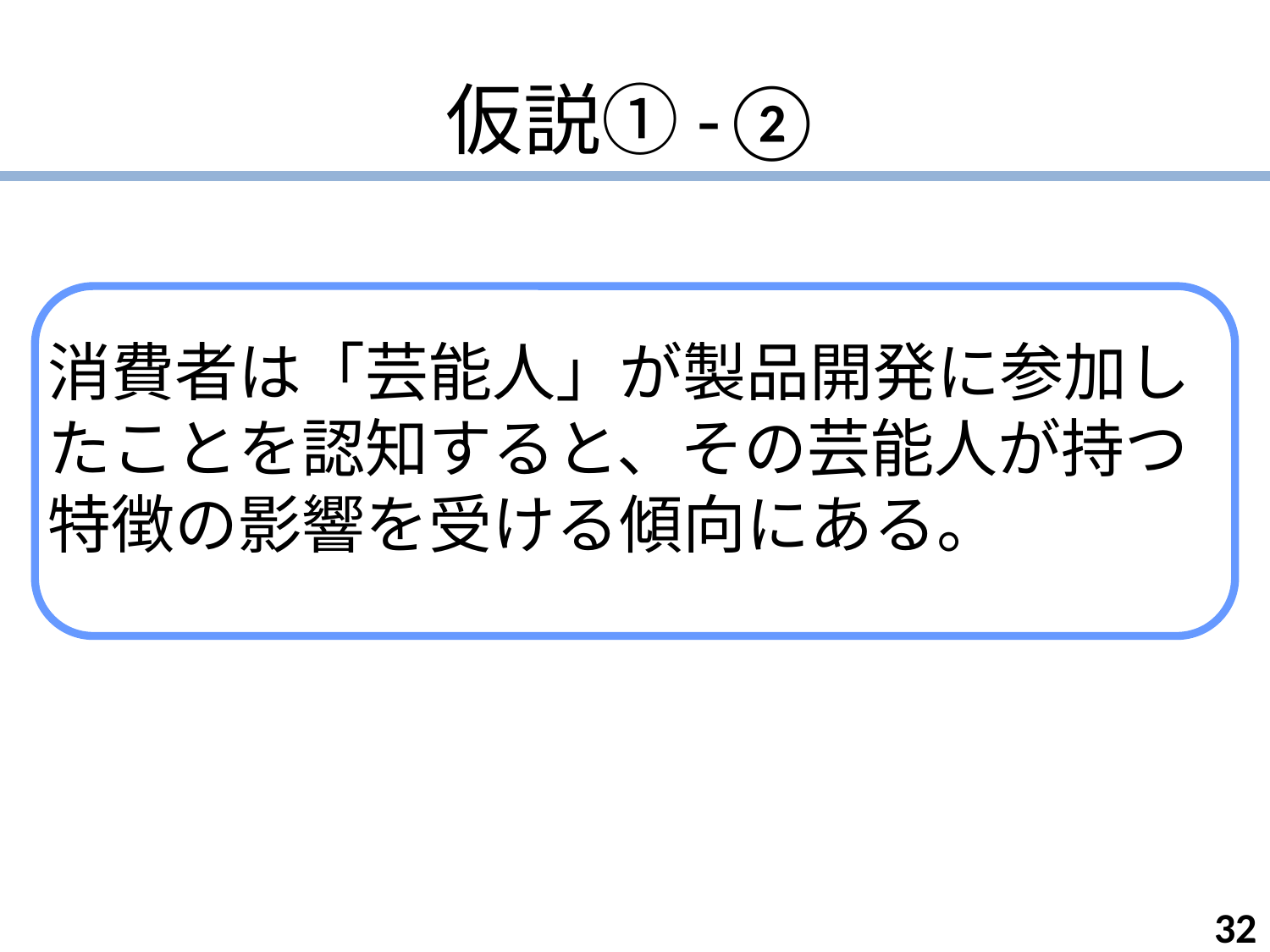

# 仮説①-②

消費者は「芸能人」が製品開発に参加したことを認知すると、その芸能人が持つ特徴の影響を受ける傾向にある。

32